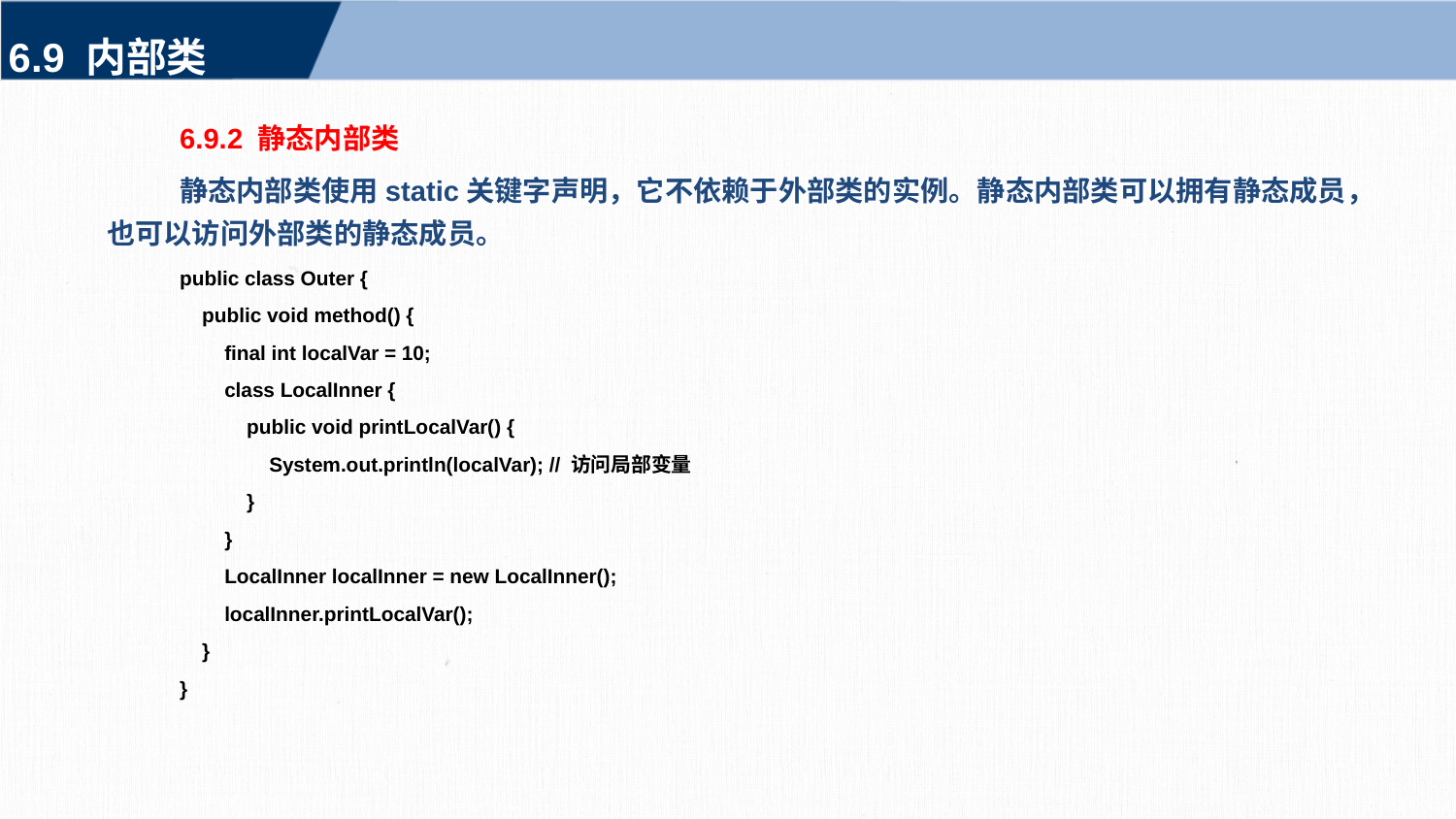

6.9 内部类

6.9.2 静态内部类
静态内部类使用static关键字声明，它不依赖于外部类的实例。静态内部类可以拥有静态成员，也可以访问外部类的静态成员。
public class Outer {
    public void method() {
        final int localVar = 10;
        class LocalInner {
            public void printLocalVar() {
                System.out.println(localVar); // 访问局部变量
            }
        }
        LocalInner localInner = new LocalInner();
        localInner.printLocalVar();
    }
}